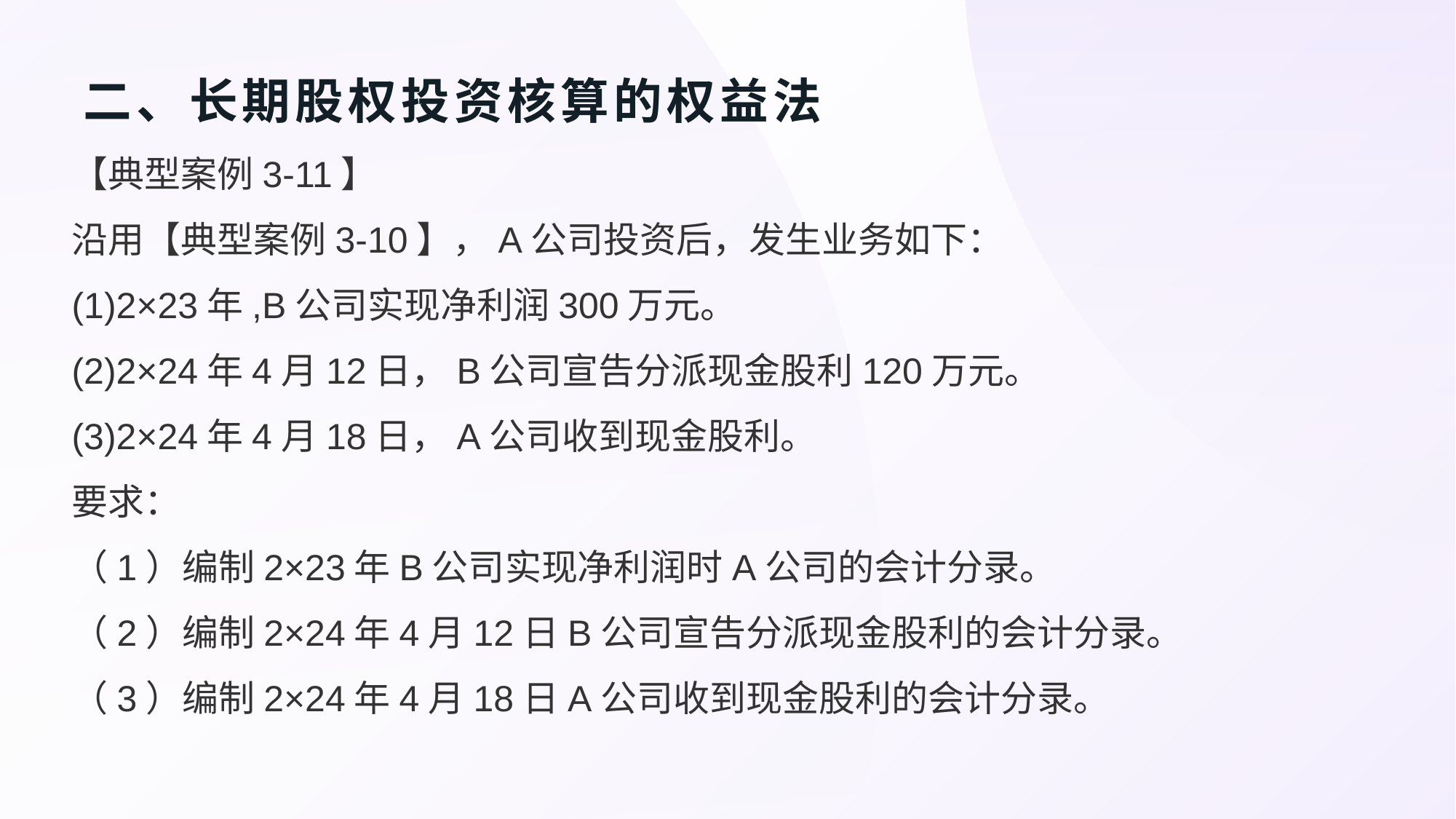

# 二、长期股权投资核算的权益法
【典型案例3-11】
沿用【典型案例3-10】，A公司投资后，发生业务如下：
(1)2×23年,B公司实现净利润300万元。
(2)2×24年4月12日，B公司宣告分派现金股利120万元。
(3)2×24年4月18日，A公司收到现金股利。
要求：
（1）编制2×23年B公司实现净利润时A公司的会计分录。
（2）编制2×24年4月12日B公司宣告分派现金股利的会计分录。
（3）编制2×24年4月18日A公司收到现金股利的会计分录。